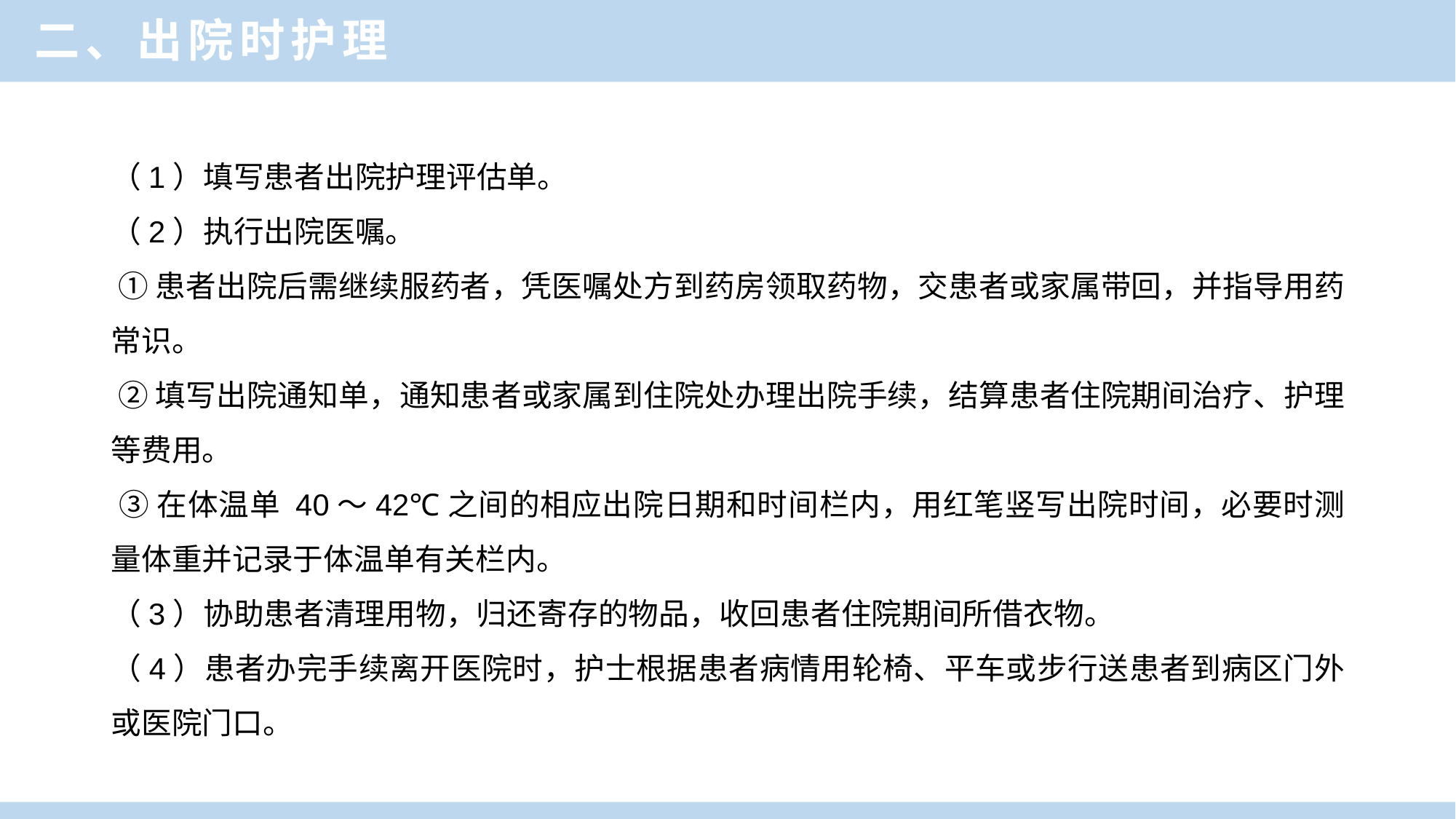

二、出院时护理
（1）填写患者出院护理评估单。
（2）执行出院医嘱。
 ①患者出院后需继续服药者，凭医嘱处方到药房领取药物，交患者或家属带回，并指导用药常识。
 ②填写出院通知单，通知患者或家属到住院处办理出院手续，结算患者住院期间治疗、护理等费用。
 ③在体温单 40～42℃之间的相应出院日期和时间栏内，用红笔竖写出院时间，必要时测量体重并记录于体温单有关栏内。
（3）协助患者清理用物，归还寄存的物品，收回患者住院期间所借衣物。
（4）患者办完手续离开医院时，护士根据患者病情用轮椅、平车或步行送患者到病区门外或医院门口。